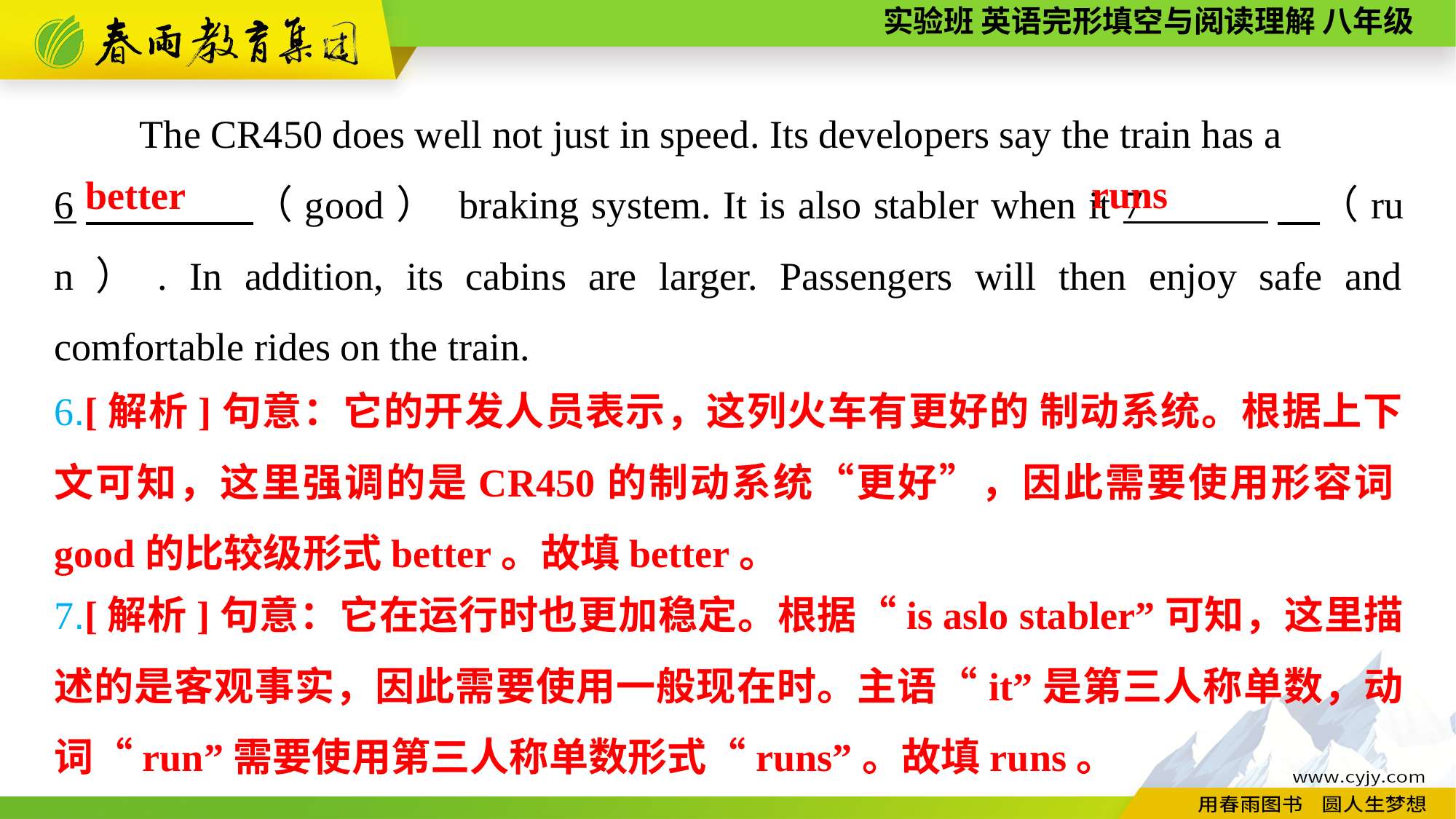

The CR450 does well not just in speed. Its developers say the train has a
6　　　　（good） braking system. It is also stabler when it 7          　（run）. In addition, its cabins are larger. Passengers will then enjoy safe and comfortable rides on the train.
runs
better
6.[解析]句意：它的开发人员表示，这列火车有更好的 制动系统。根据上下文可知，这里强调的是CR450的制动系统“更好”，因此需要使用形容词good的比较级形式better。故填better。
7.[解析]句意：它在运行时也更加稳定。根据“is aslo stabler”可知，这里描述的是客观事实，因此需要使用一般现在时。主语“it”是第三人称单数，动词“run”需要使用第三人称单数形式“runs”。故填runs。